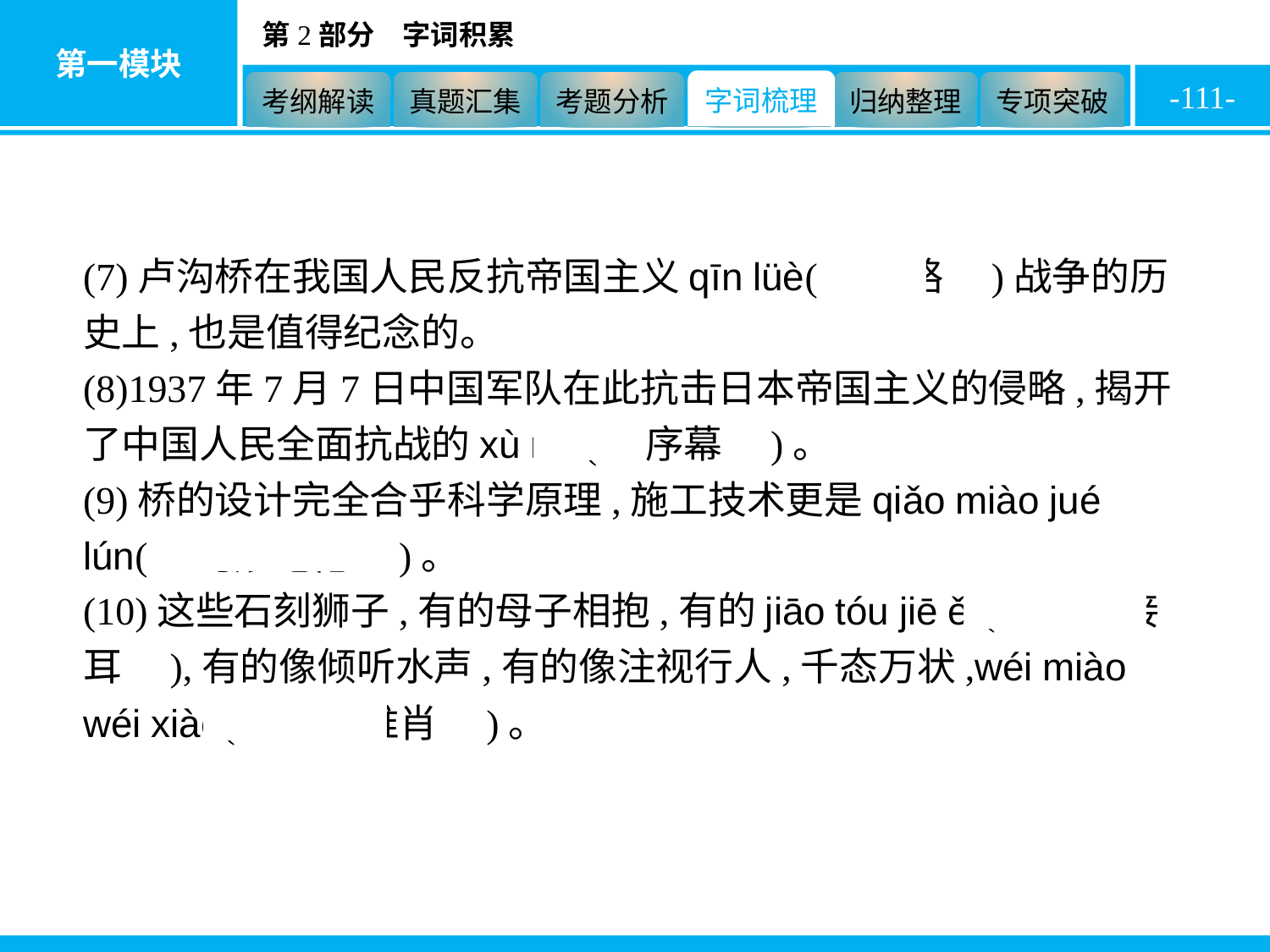

-111-
(7)卢沟桥在我国人民反抗帝国主义qīn lüè(　侵略　)战争的历史上,也是值得纪念的。
(8)1937年7月7日中国军队在此抗击日本帝国主义的侵略,揭开了中国人民全面抗战的xù mù(　序幕　)。
(9)桥的设计完全合乎科学原理,施工技术更是qiǎo miào jué lún(　巧妙绝伦　)。
(10)这些石刻狮子,有的母子相抱,有的jiāo tóu jiē ěr(　交头接耳　),有的像倾听水声,有的像注视行人,千态万状,wéi miào wéi xiào(　惟妙惟肖　)。